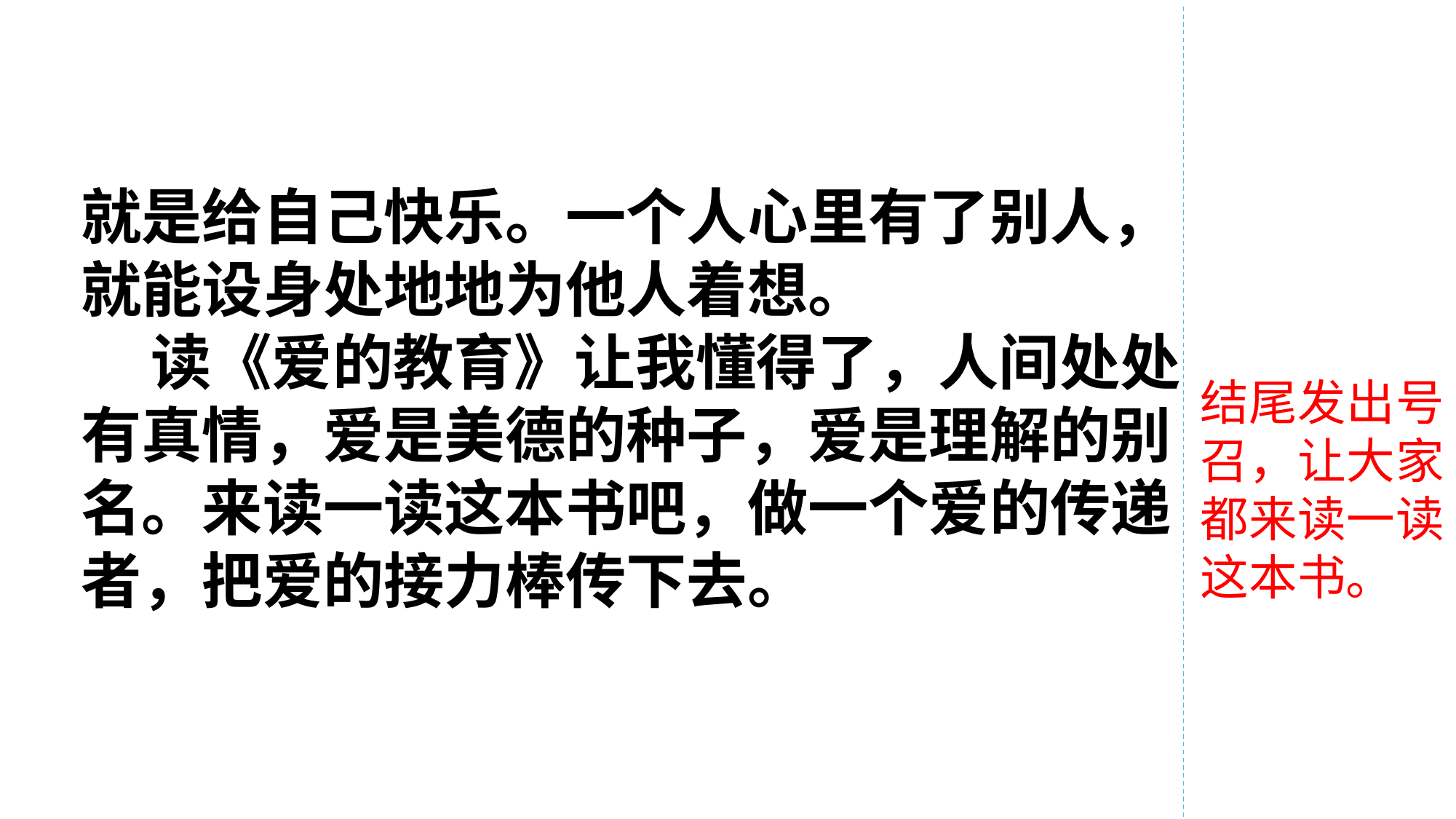

就是给自己快乐。一个人心里有了别人，就能设身处地地为他人着想。
    读《爱的教育》让我懂得了，人间处处有真情，爱是美德的种子，爱是理解的别名。来读一读这本书吧，做一个爱的传递者，把爱的接力棒传下去。
结尾发出号召，让大家都来读一读这本书。